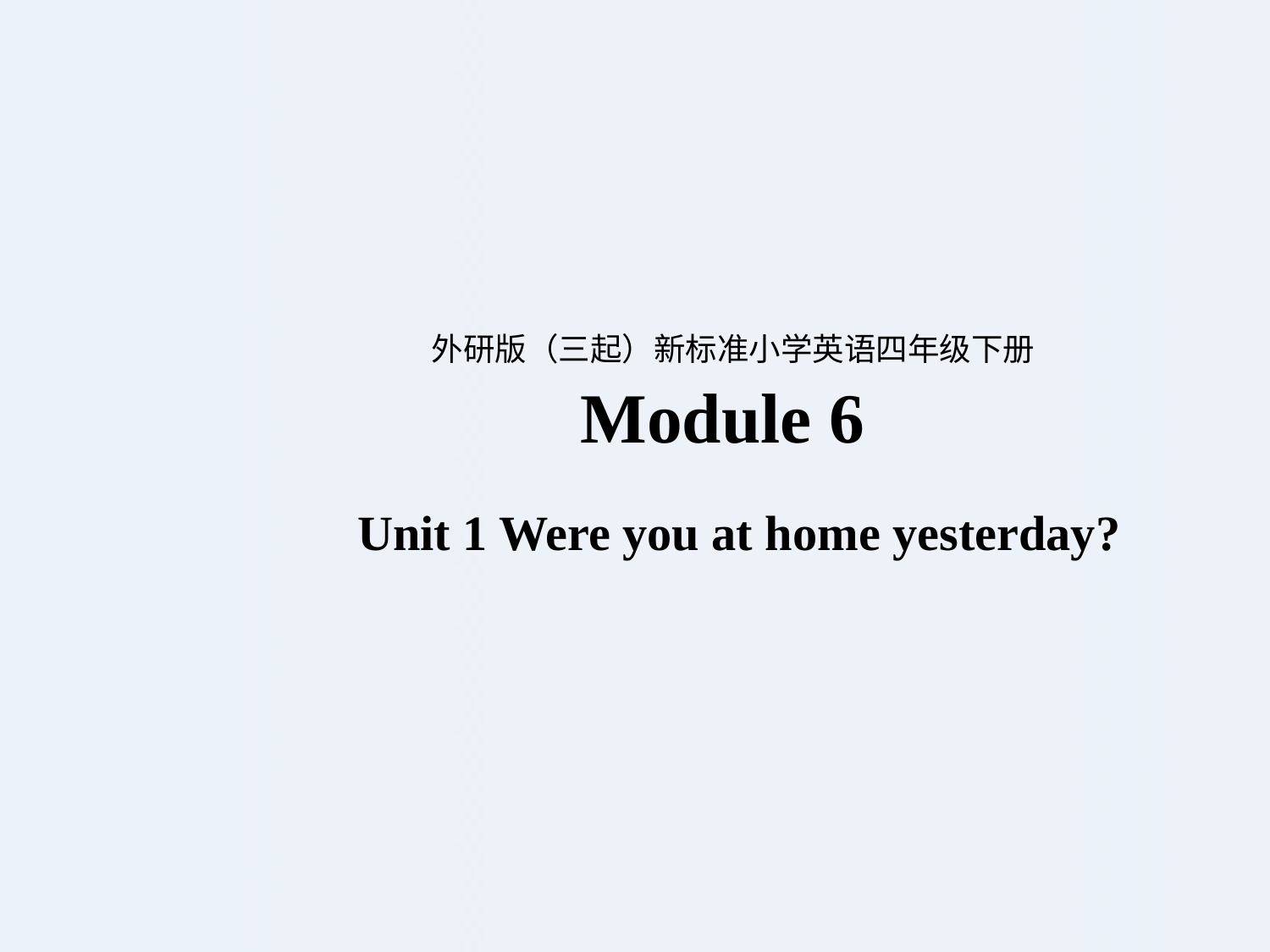

外研版（三起）新标准小学英语四年级下册
Module 6
Unit 1 Were you at home yesterday?